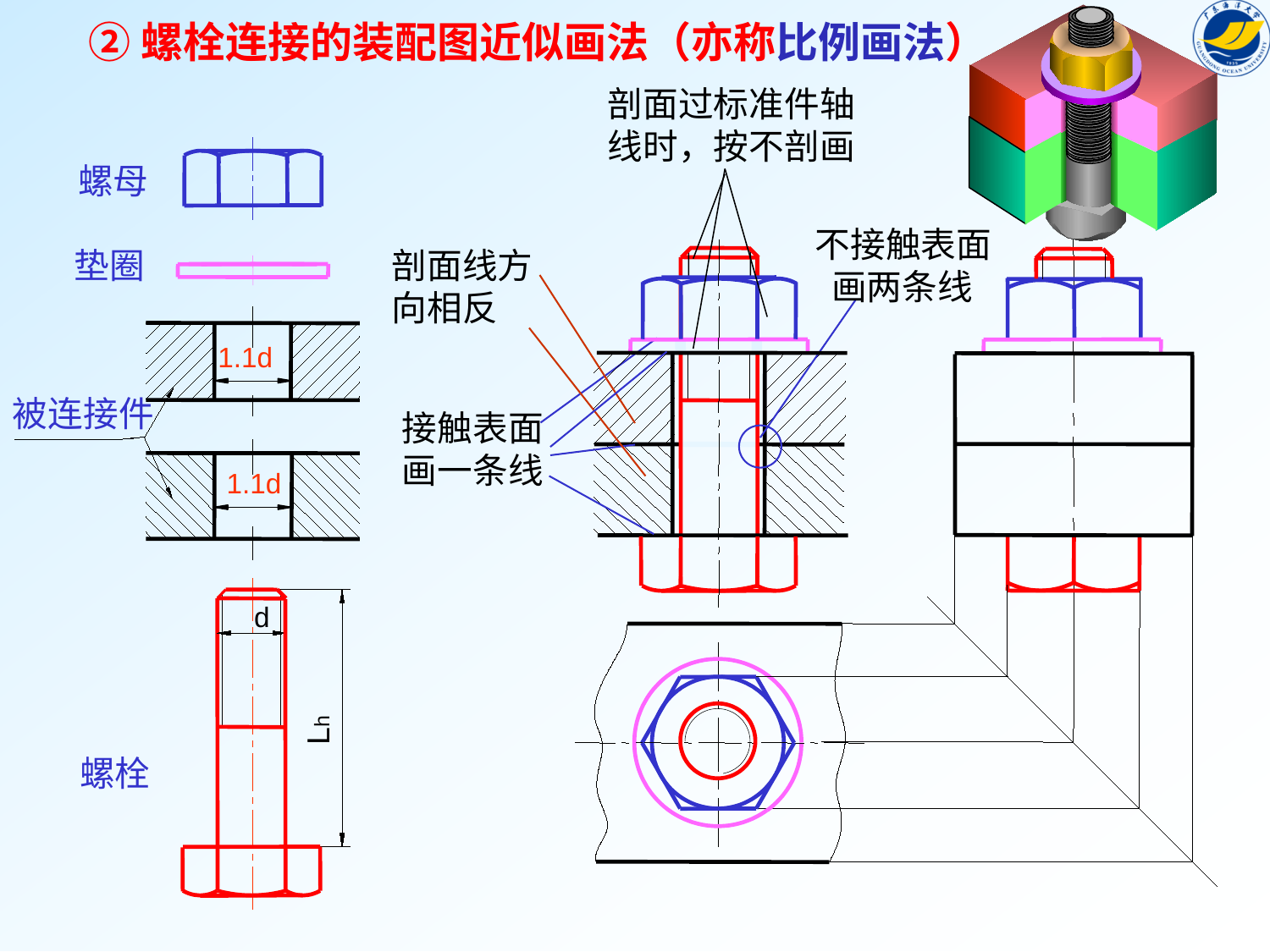

②螺栓连接的装配图近似画法（亦称比例画法）

剖面过标准件轴
线时，按不剖画

螺母

不接触表面
 画两条线

剖面线方向相反
垫圈

1.1d

被连接件

1.1d

接触表面
画一条线

d

Lh

螺栓